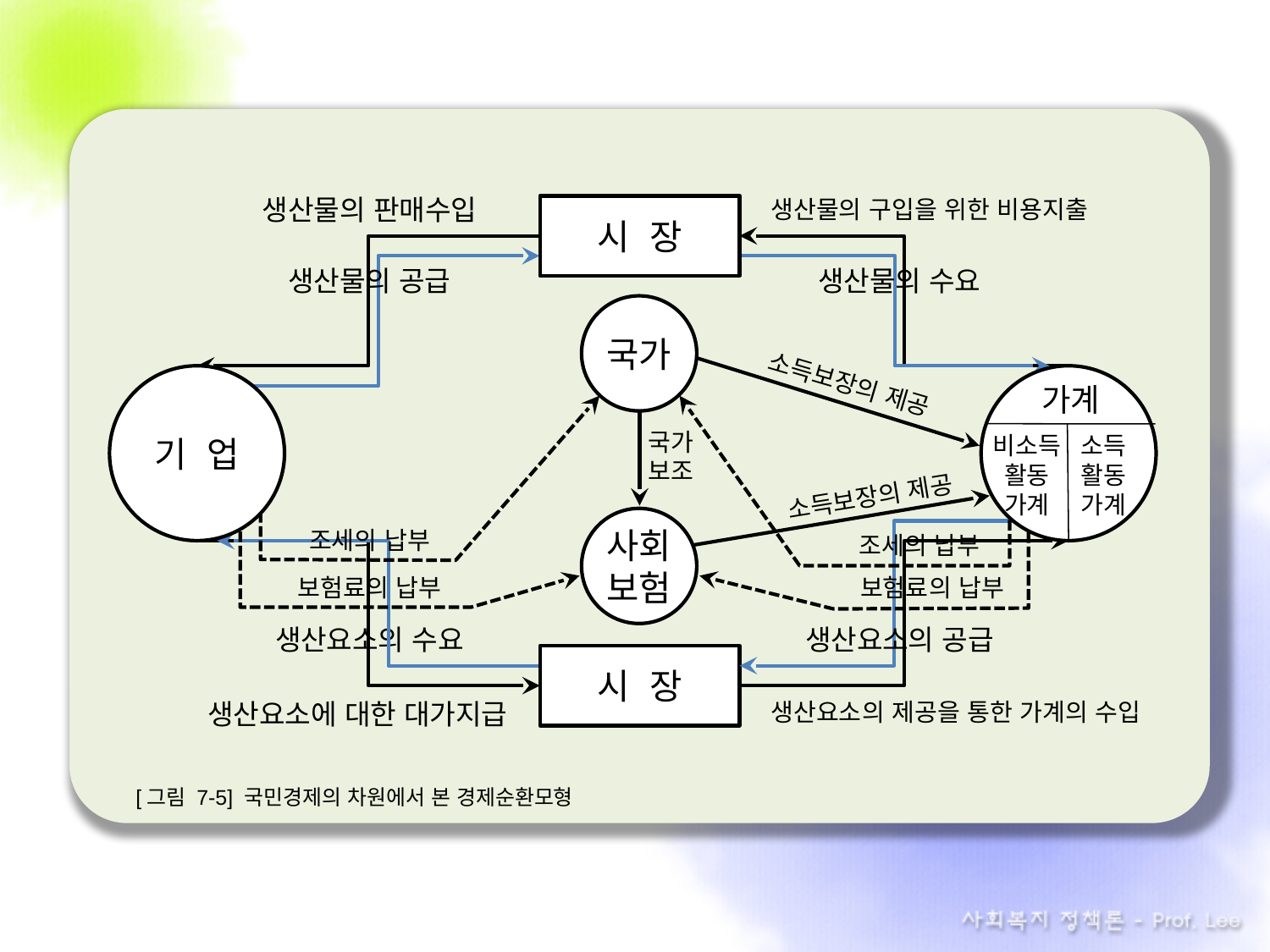

생산물의 판매수입
생산물의 구입을 위한 비용지출
시  장
생산물의 공급
생산물의 수요
국가

소득보장의 제공
기  업

국가
보조
소득보장의 제공

사회보험

조세의 납부
조세의 납부
보험료의 납부
보험료의 납부
생산요소의 수요
생산요소의 공급
시  장
생산요소에 대한 대가지급
생산요소의 제공을 통한 가계의 수입
[그림 7-5] 국민경제의 차원에서 본 경제순환모형
가계
비소득
활동
가계
소득
활동
가계